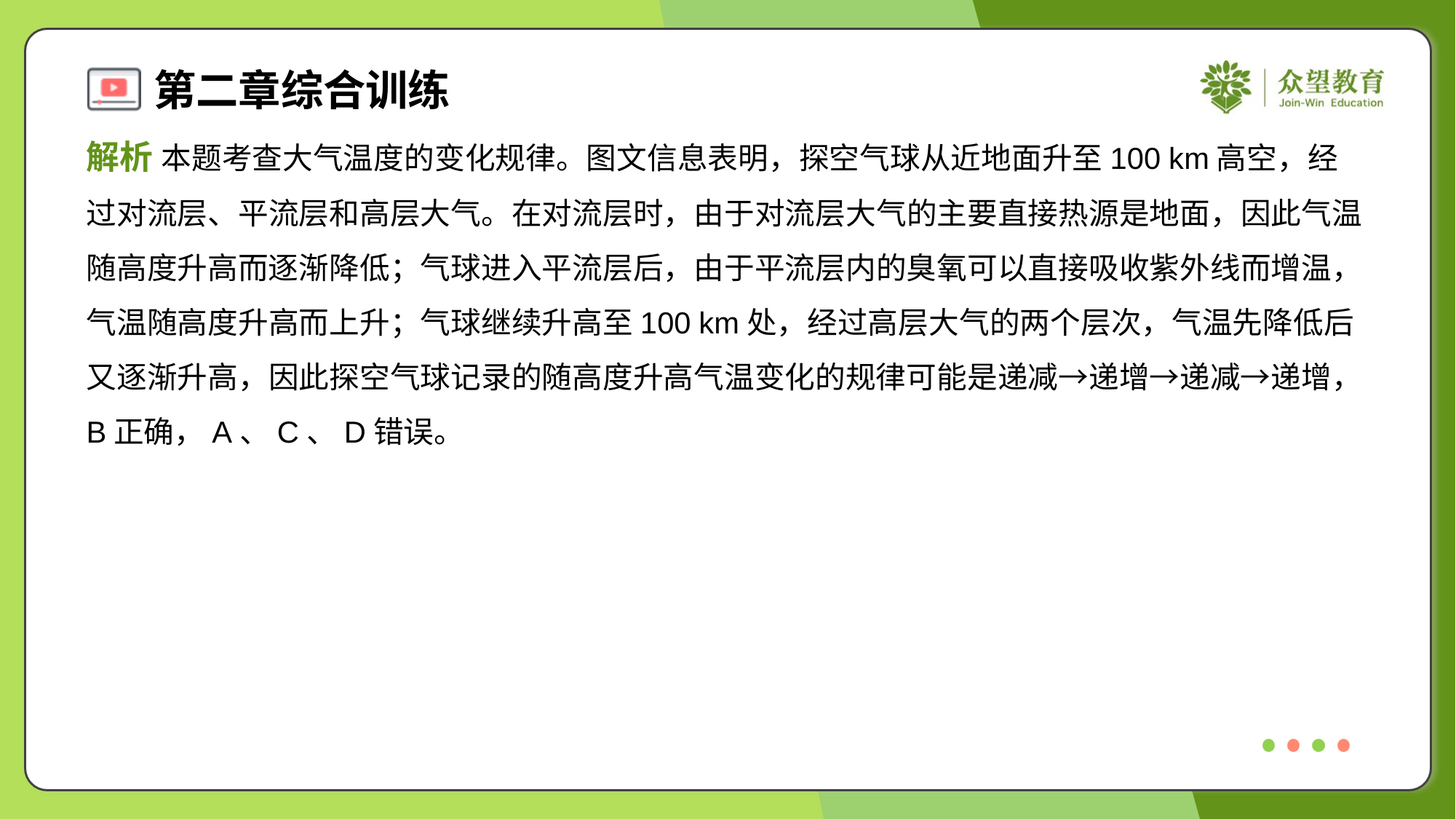

解析 本题考查大气温度的变化规律。图文信息表明，探空气球从近地面升至100 km高空，经
过对流层、平流层和高层大气。在对流层时，由于对流层大气的主要直接热源是地面，因此气温
随高度升高而逐渐降低；气球进入平流层后，由于平流层内的臭氧可以直接吸收紫外线而增温，
气温随高度升高而上升；气球继续升高至100 km处，经过高层大气的两个层次，气温先降低后
又逐渐升高，因此探空气球记录的随高度升高气温变化的规律可能是递减→递增→递减→递增，
B正确，A、C、D错误。